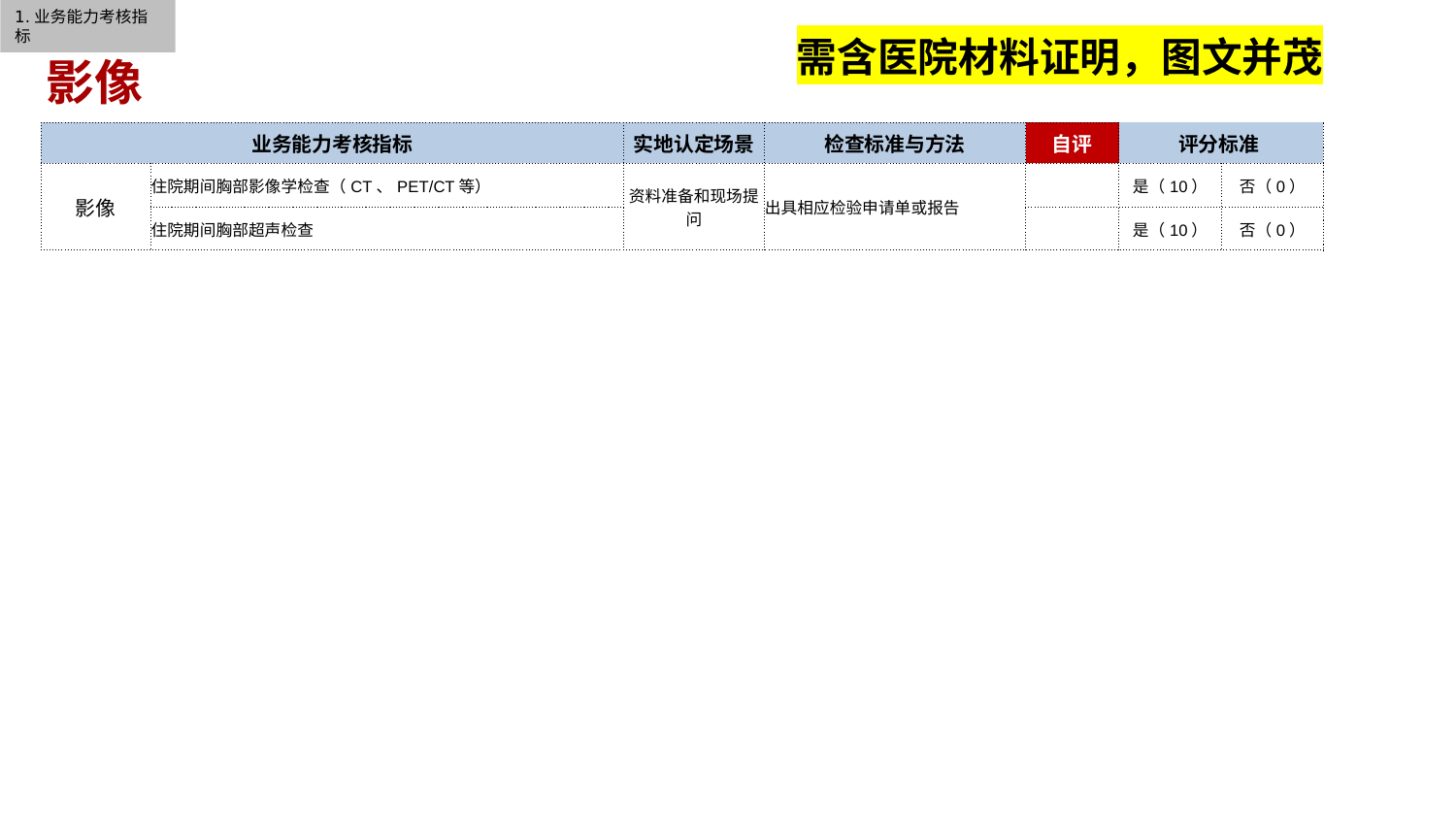

1.业务能力考核指标
需含医院材料证明，图文并茂
影像

| 业务能力考核指标 |  | 实地认定场景 | 检查标准与方法 | 自评 | 评分标准 |  |
| --- | --- | --- | --- | --- | --- | --- |
| 影像 | 住院期间胸部影像学检查（CT、PET/CT等） | 资料准备和现场提问 | 出具相应检验申请单或报告 |  | 是（10） | 否（0） |
|  | 住院期间胸部超声检查 |  |  |  | 是（10） | 否（0） |
16